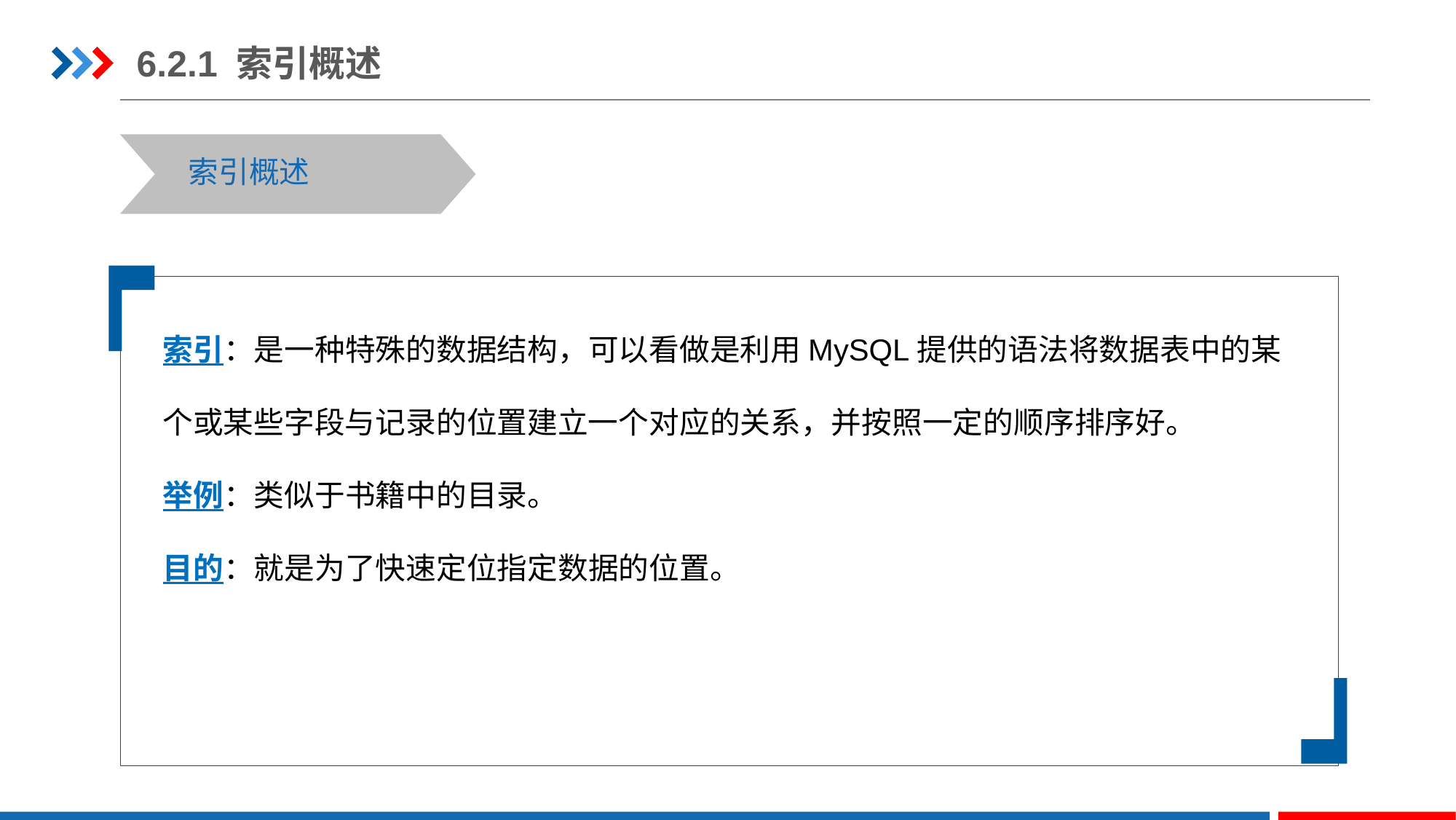

6.2.1 索引概述

  索引概述

索引：是一种特殊的数据结构，可以看做是利用MySQL提供的语法将数据表中的某个或某些字段与记录的位置建立一个对应的关系，并按照一定的顺序排序好。
举例：类似于书籍中的目录。
目的：就是为了快速定位指定数据的位置。